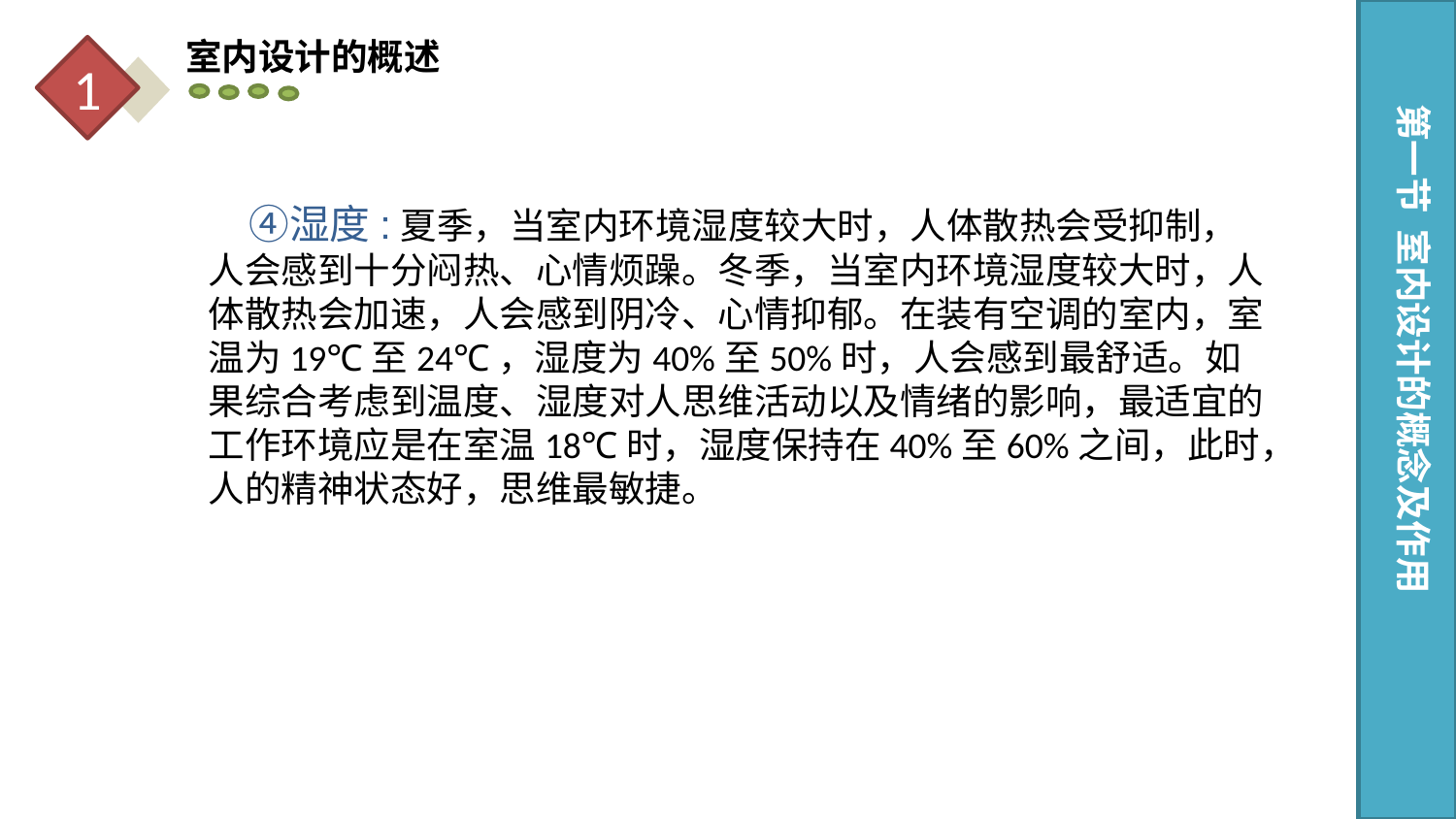

室内设计的概述
1

第一节  室内设计的概念及作用
　④湿度:夏季，当室内环境湿度较大时，人体散热会受抑制，人会感到十分闷热、心情烦躁。冬季，当室内环境湿度较大时，人体散热会加速，人会感到阴冷、心情抑郁。在装有空调的室内，室温为19℃至24℃，湿度为40%至50%时，人会感到最舒适。如果综合考虑到温度、湿度对人思维活动以及情绪的影响，最适宜的工作环境应是在室温18℃时，湿度保持在40%至60%之间，此时，人的精神状态好，思维最敏捷。